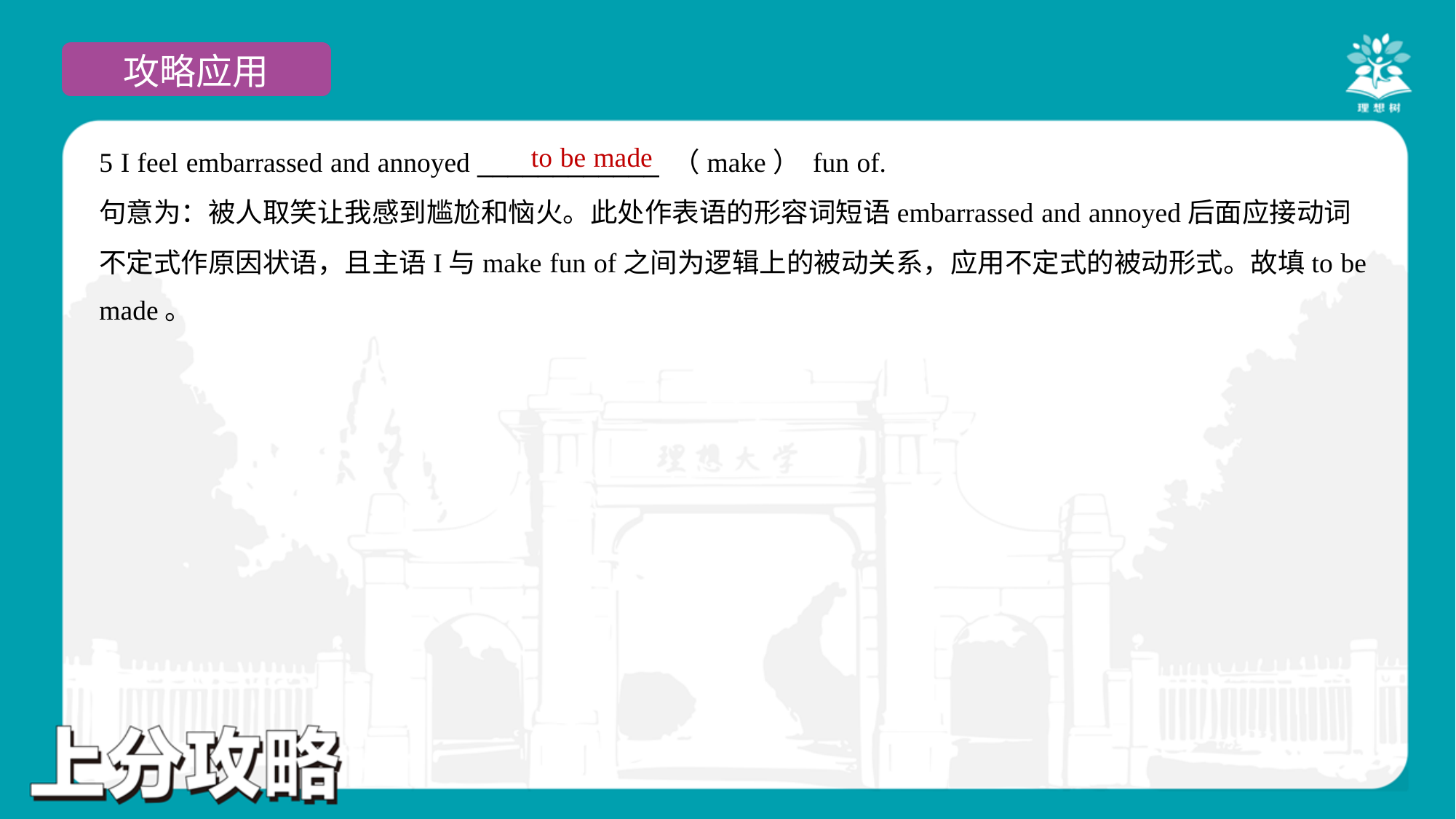

to be made
5 I feel embarrassed and annoyed ____________ （make） fun of.
句意为：被人取笑让我感到尴尬和恼火。此处作表语的形容词短语embarrassed and annoyed后面应接动词
不定式作原因状语，且主语I与make fun of之间为逻辑上的被动关系，应用不定式的被动形式。故填to be
made。